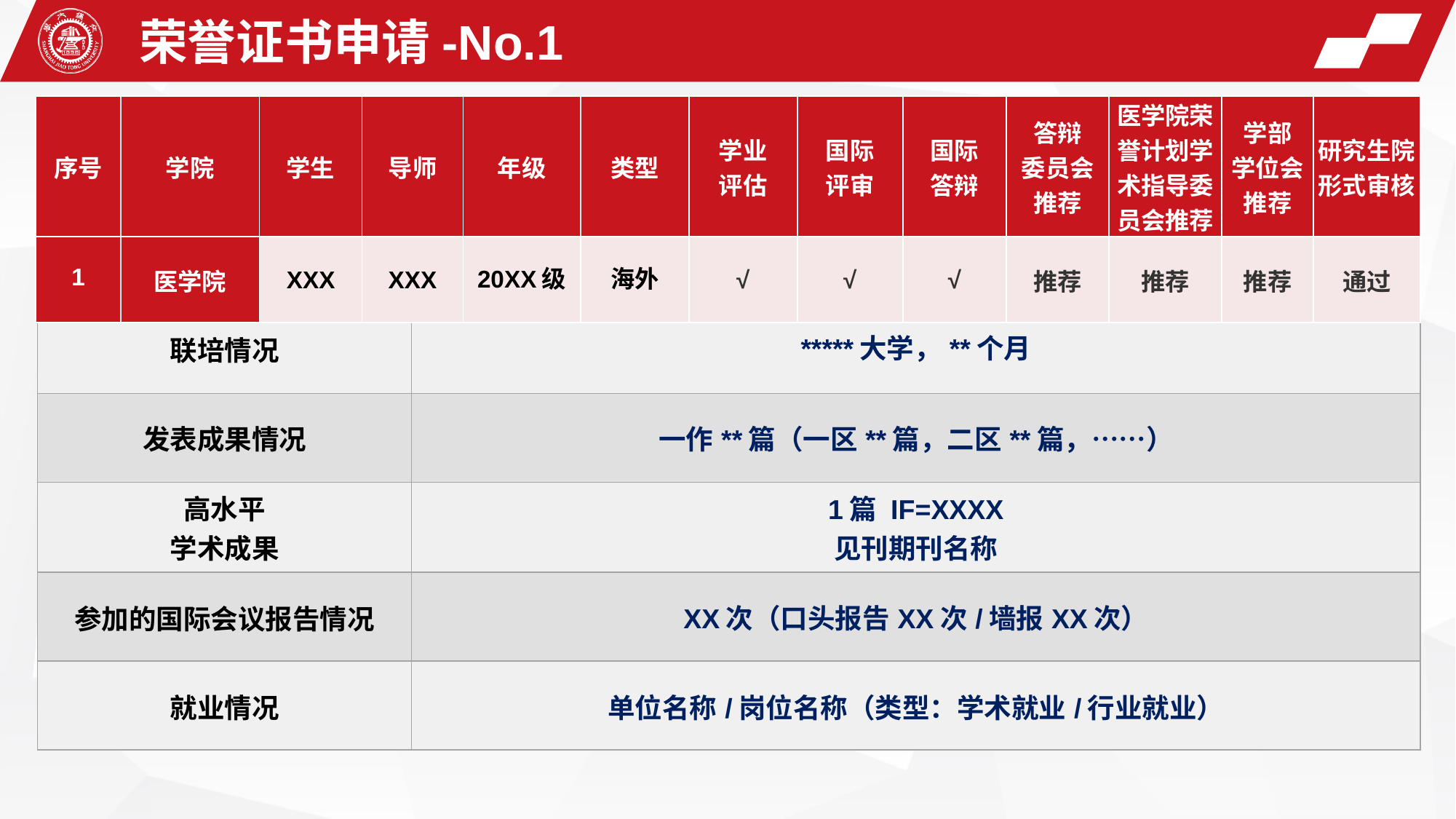

荣誉证书申请-No.1
| 序号 | 学院 | 学生 | 导师 | 年级 | 类型 | 学业 评估 | 国际 评审 | 国际 答辩 | 答辩 委员会 推荐 | 医学院荣誉计划学术指导委员会推荐 | 学部 学位会 推荐 | 研究生院形式审核 |
| --- | --- | --- | --- | --- | --- | --- | --- | --- | --- | --- | --- | --- |
| 1 | 医学院 | XXX | XXX | 20XX级 | 海外 | √ | √ | √ | 推荐 | 推荐 | 推荐 | 通过 |
| 联培情况 | \*\*\*\*\*大学，\*\*个月 |
| --- | --- |
| 发表成果情况 | 一作\*\*篇（一区\*\*篇，二区\*\*篇，……） |
| 高水平 学术成果 | 1篇 IF=XXXX 见刊期刊名称 |
| 参加的国际会议报告情况 | XX次（口头报告XX次/墙报XX次） |
| 就业情况 | 单位名称/岗位名称（类型：学术就业/行业就业） |